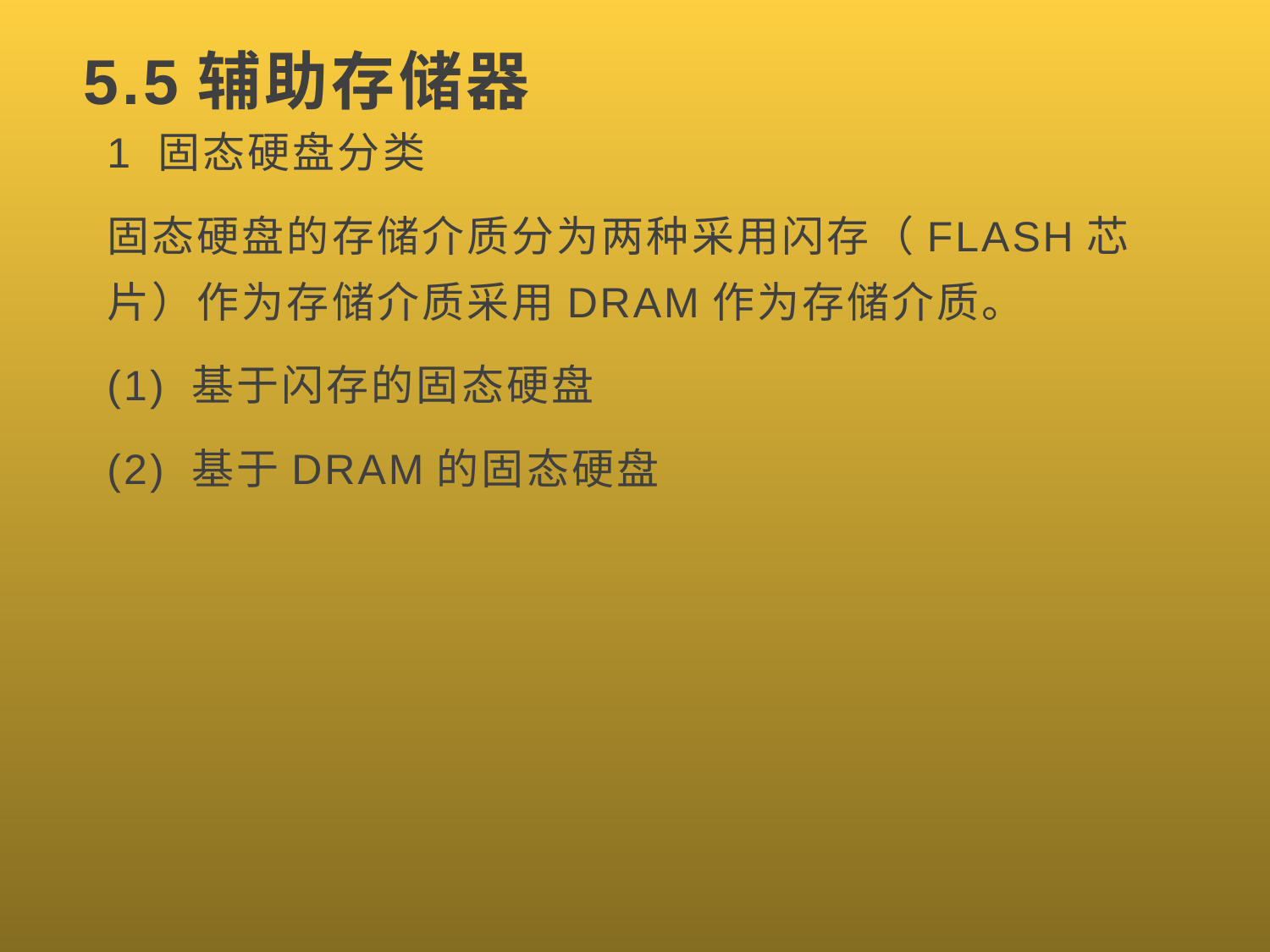

# 5.5辅助存储器

1 固态硬盘分类
固态硬盘的存储介质分为两种采用闪存（FLASH芯片）作为存储介质采用DRAM作为存储介质。
(1) 基于闪存的固态硬盘
(2) 基于DRAM的固态硬盘